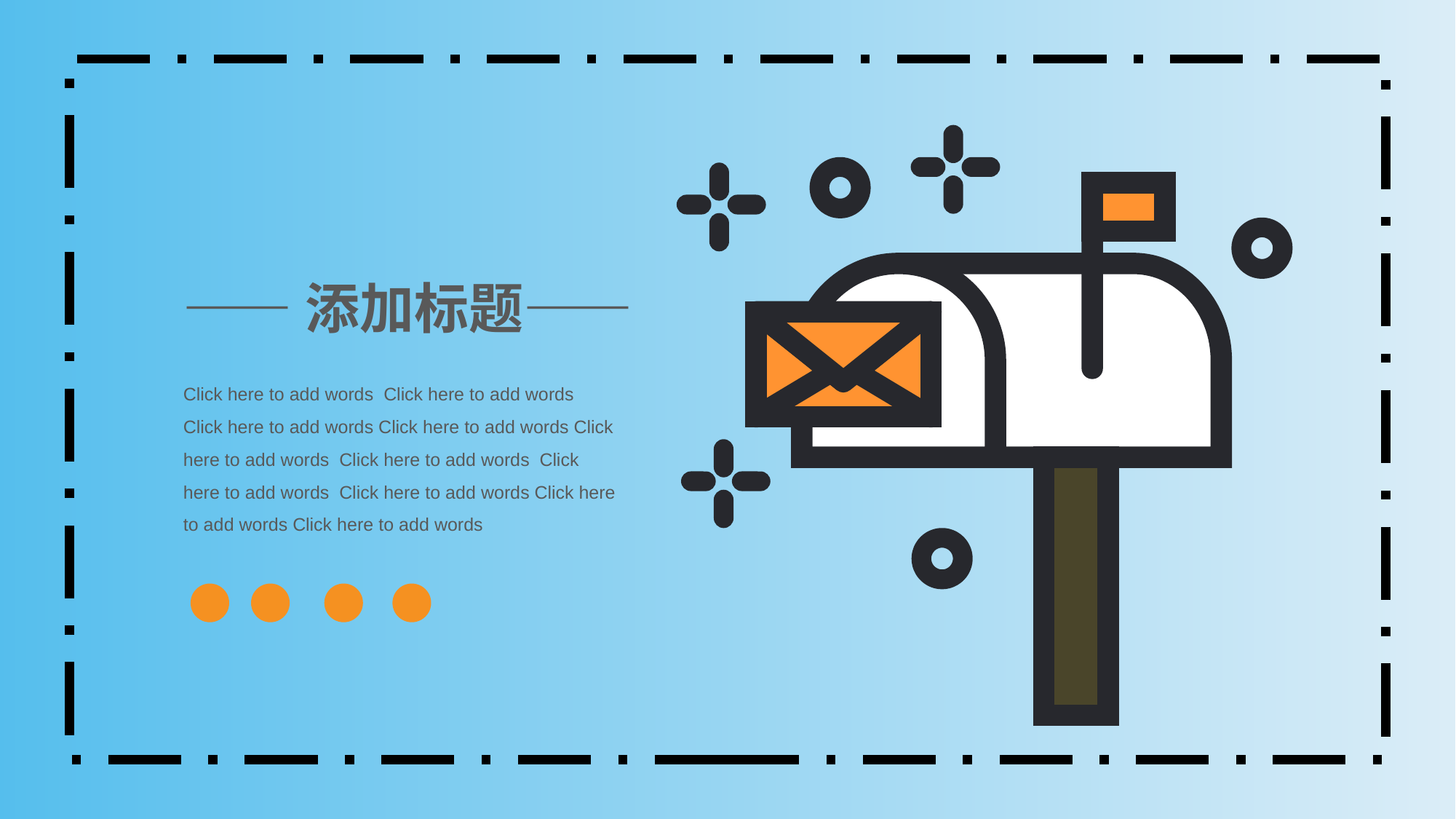

——添加标题——

Click here to add words  Click here to add words  Click here to add words Click here to add words Click here to add words  Click here to add words  Click here to add words  Click here to add words Click here to add words Click here to add words